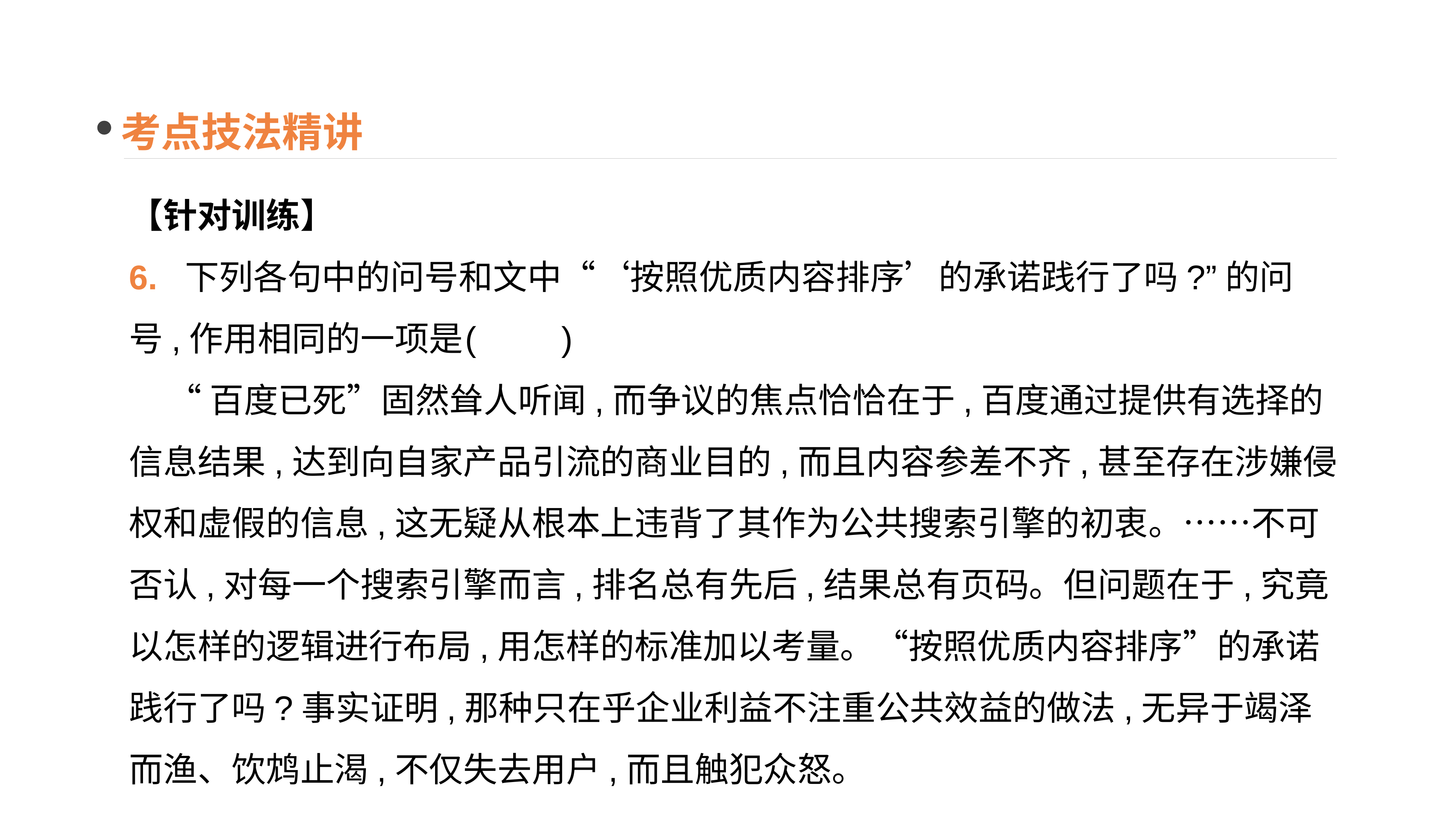

考点技法精讲

【针对训练】
6.  下列各句中的问号和文中“‘按照优质内容排序’的承诺践行了吗?”的问号,作用相同的一项是	(　　)
     “百度已死”固然耸人听闻,而争议的焦点恰恰在于,百度通过提供有选择的信息结果,达到向自家产品引流的商业目的,而且内容参差不齐,甚至存在涉嫌侵权和虚假的信息,这无疑从根本上违背了其作为公共搜索引擎的初衷。……不可否认,对每一个搜索引擎而言,排名总有先后,结果总有页码。但问题在于,究竟以怎样的逻辑进行布局,用怎样的标准加以考量。“按照优质内容排序”的承诺践行了吗?事实证明,那种只在乎企业利益不注重公共效益的做法,无异于竭泽而渔、饮鸩止渴,不仅失去用户,而且触犯众怒。